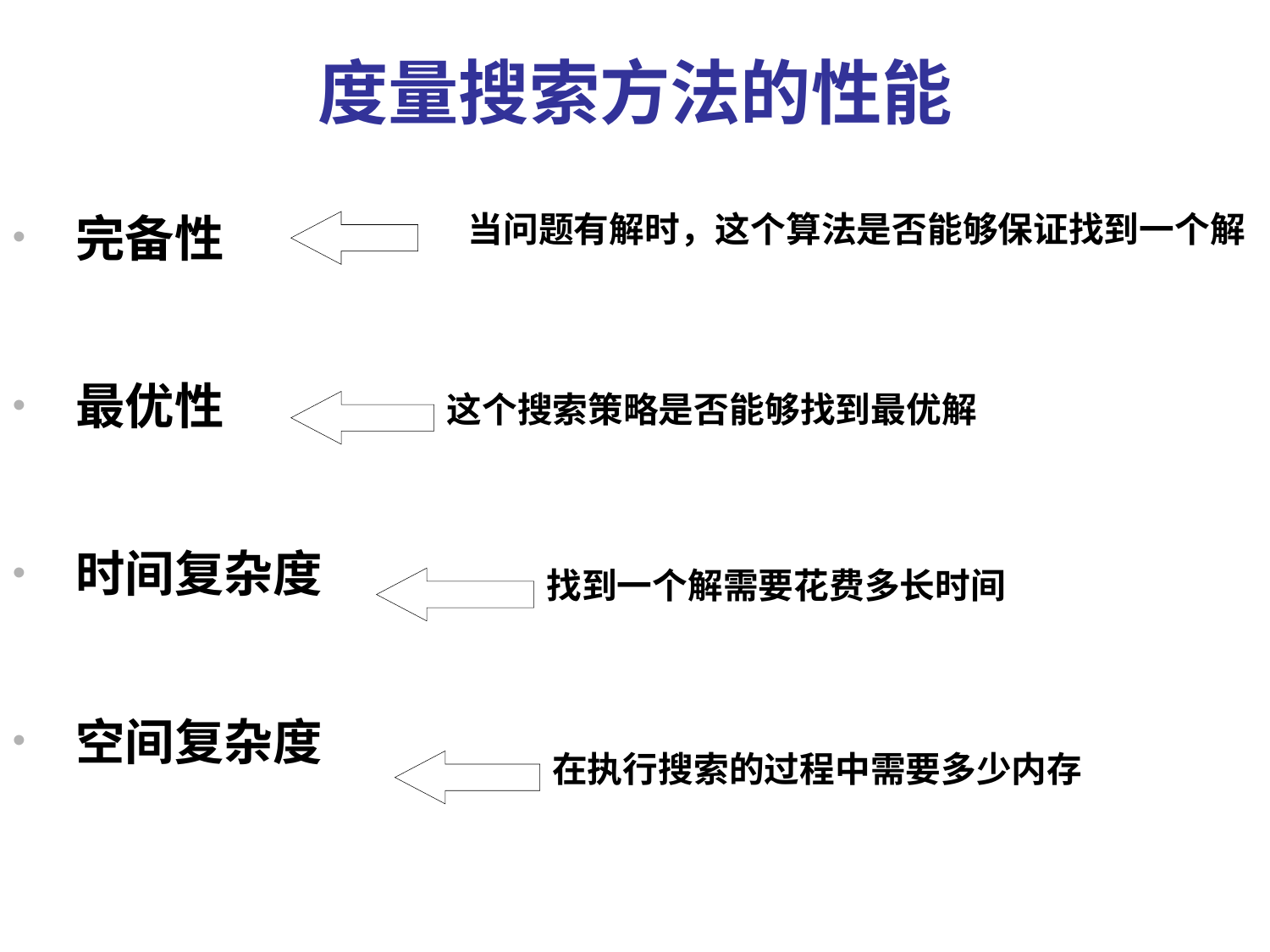

度量搜索方法的性能
完备性

最优性

时间复杂度

空间复杂度
当问题有解时，这个算法是否能够保证找到一个解

这个搜索策略是否能够找到最优解

找到一个解需要花费多长时间

在执行搜索的过程中需要多少内存